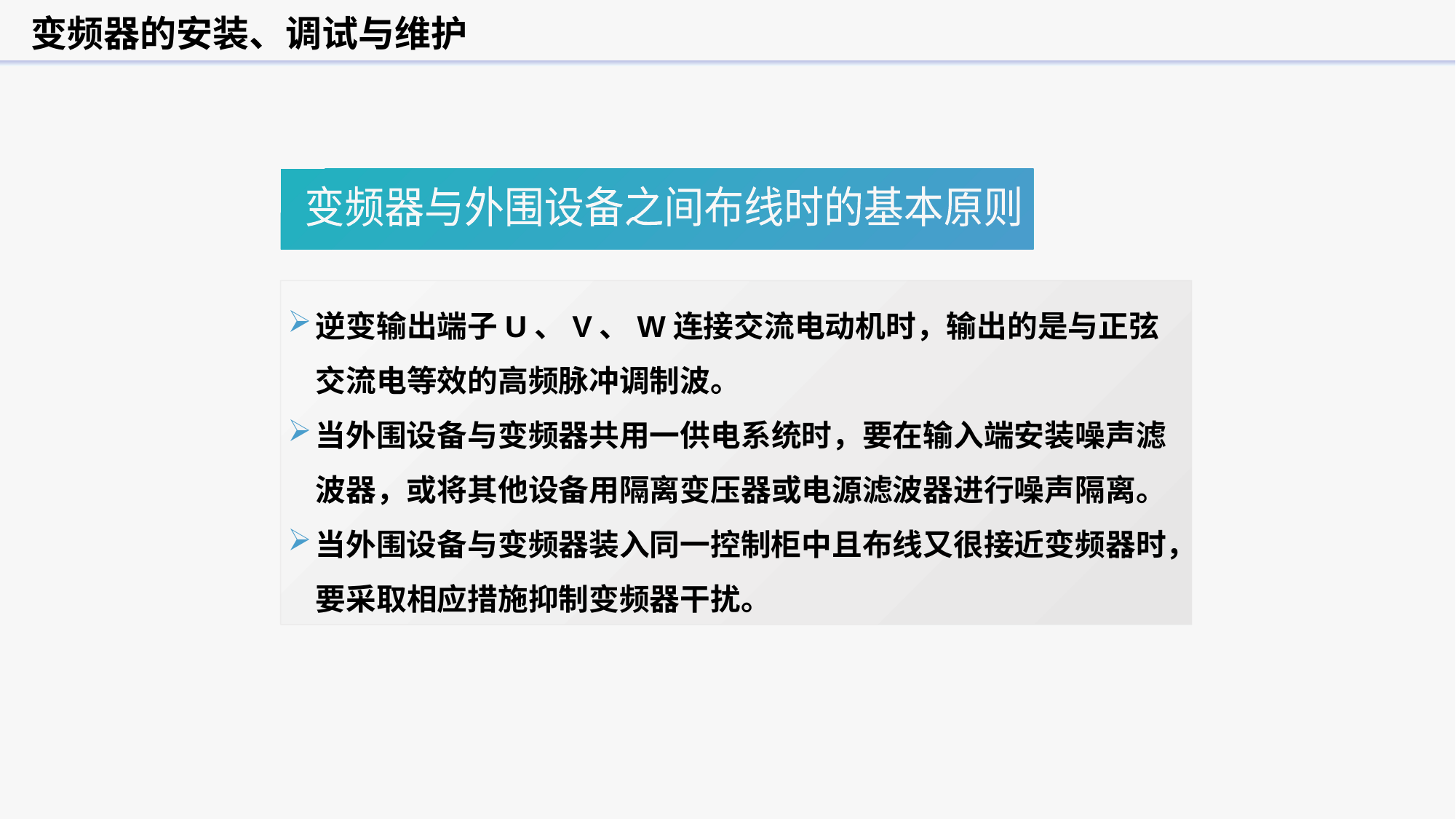

变频器的安装、调试与维护

变频器与外围设备之间布线时的基本原则
逆变输出端子U、V、W连接交流电动机时，输出的是与正弦交流电等效的高频脉冲调制波。
当外围设备与变频器共用一供电系统时，要在输入端安装噪声滤波器，或将其他设备用隔离变压器或电源滤波器进行噪声隔离。
当外围设备与变频器装入同一控制柜中且布线又很接近变频器时，要采取相应措施抑制变频器干扰。